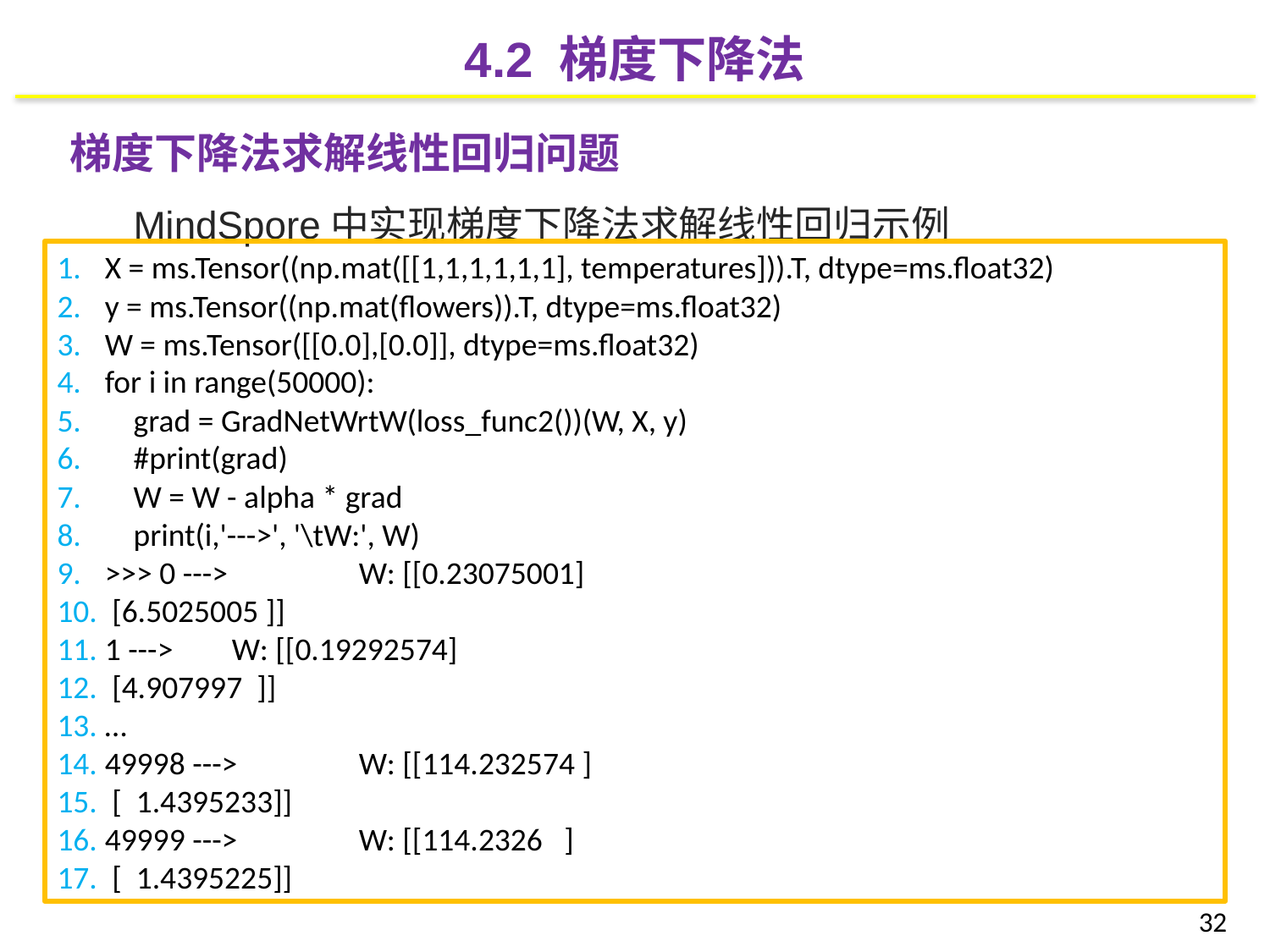

4.2 梯度下降法
梯度下降法求解线性回归问题
MindSpore中实现梯度下降法求解线性回归示例
X = ms.Tensor((np.mat([[1,1,1,1,1,1], temperatures])).T, dtype=ms.float32)
y = ms.Tensor((np.mat(flowers)).T, dtype=ms.float32)
W = ms.Tensor([[0.0],[0.0]], dtype=ms.float32)
for i in range(50000):
    grad = GradNetWrtW(loss_func2())(W, X, y)
    #print(grad)
    W = W - alpha * grad
    print(i,'--->', '\tW:', W)
>>> 0 ---> 	W: [[0.23075001]
 [6.5025005 ]]
1 ---> 	W: [[0.19292574]
 [4.907997  ]]
…
49998 ---> 	W: [[114.232574 ]
 [  1.4395233]]
49999 ---> 	W: [[114.2326   ]
 [  1.4395225]]
32